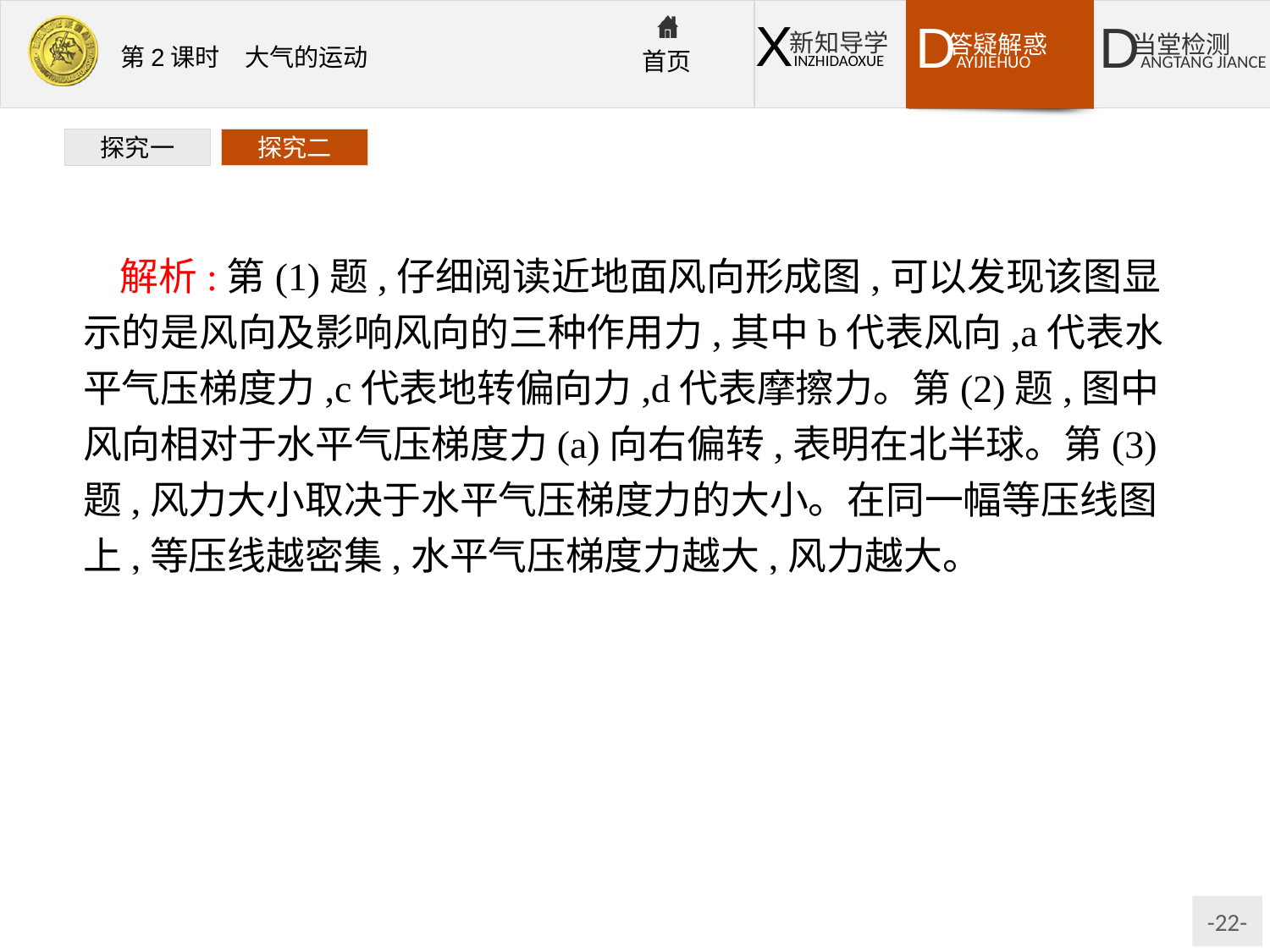

探究一
探究二
解析:第(1)题,仔细阅读近地面风向形成图,可以发现该图显示的是风向及影响风向的三种作用力,其中b代表风向,a代表水平气压梯度力,c代表地转偏向力,d代表摩擦力。第(2)题,图中风向相对于水平气压梯度力(a)向右偏转,表明在北半球。第(3)题,风力大小取决于水平气压梯度力的大小。在同一幅等压线图上,等压线越密集,水平气压梯度力越大,风力越大。
答案:(1)水平气压梯度力　风向　地转偏向力　摩擦力
(2)北　相对于水平气压梯度力的方向风向右偏。
(3)乙　乙地等压线密集,气压梯度力大。